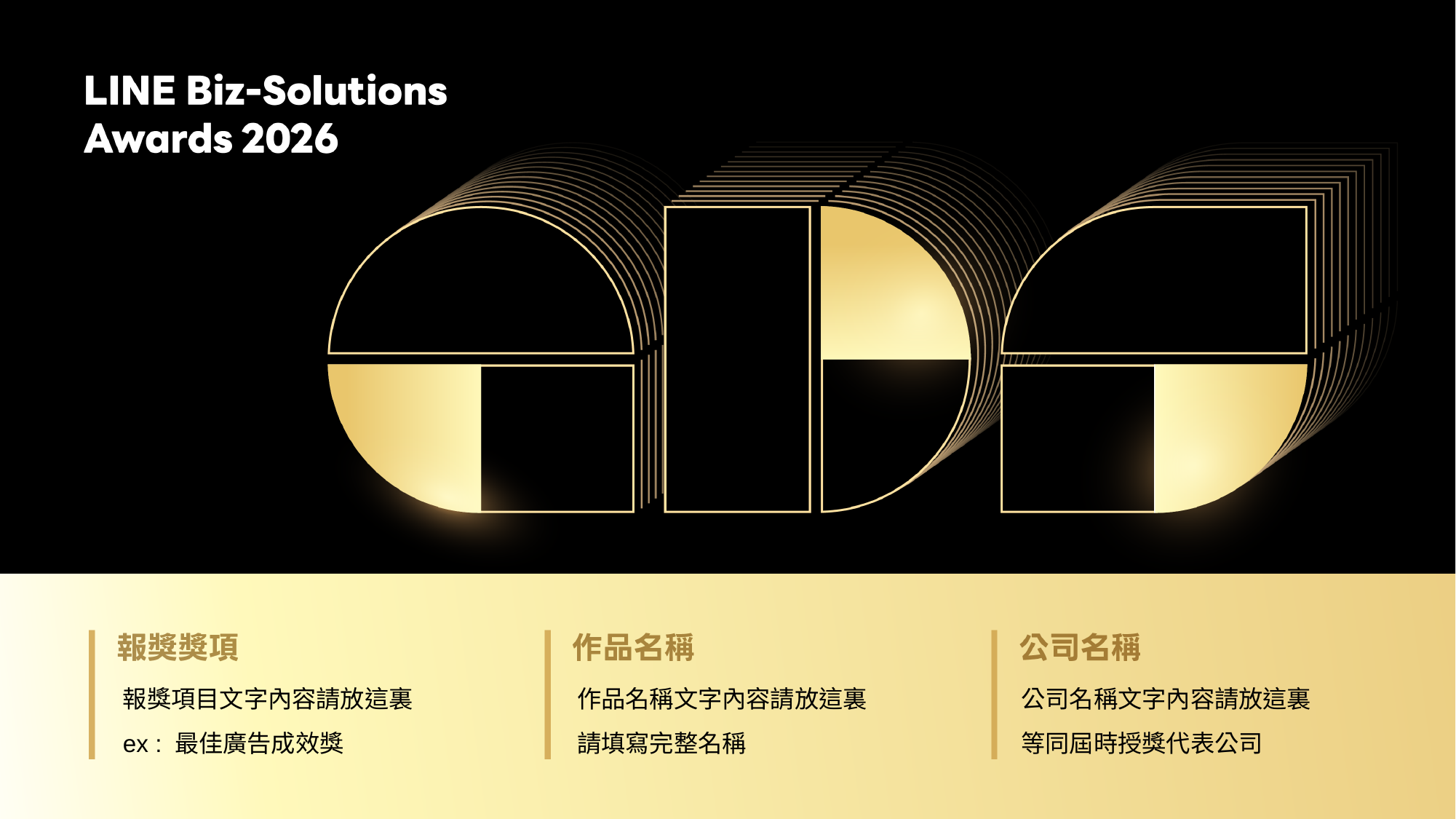

報獎項目文字內容請放這裏
ex : 最佳廣告成效獎
作品名稱文字內容請放這裏
請填寫完整名稱
公司名稱文字內容請放這裏
等同屆時授獎代表公司